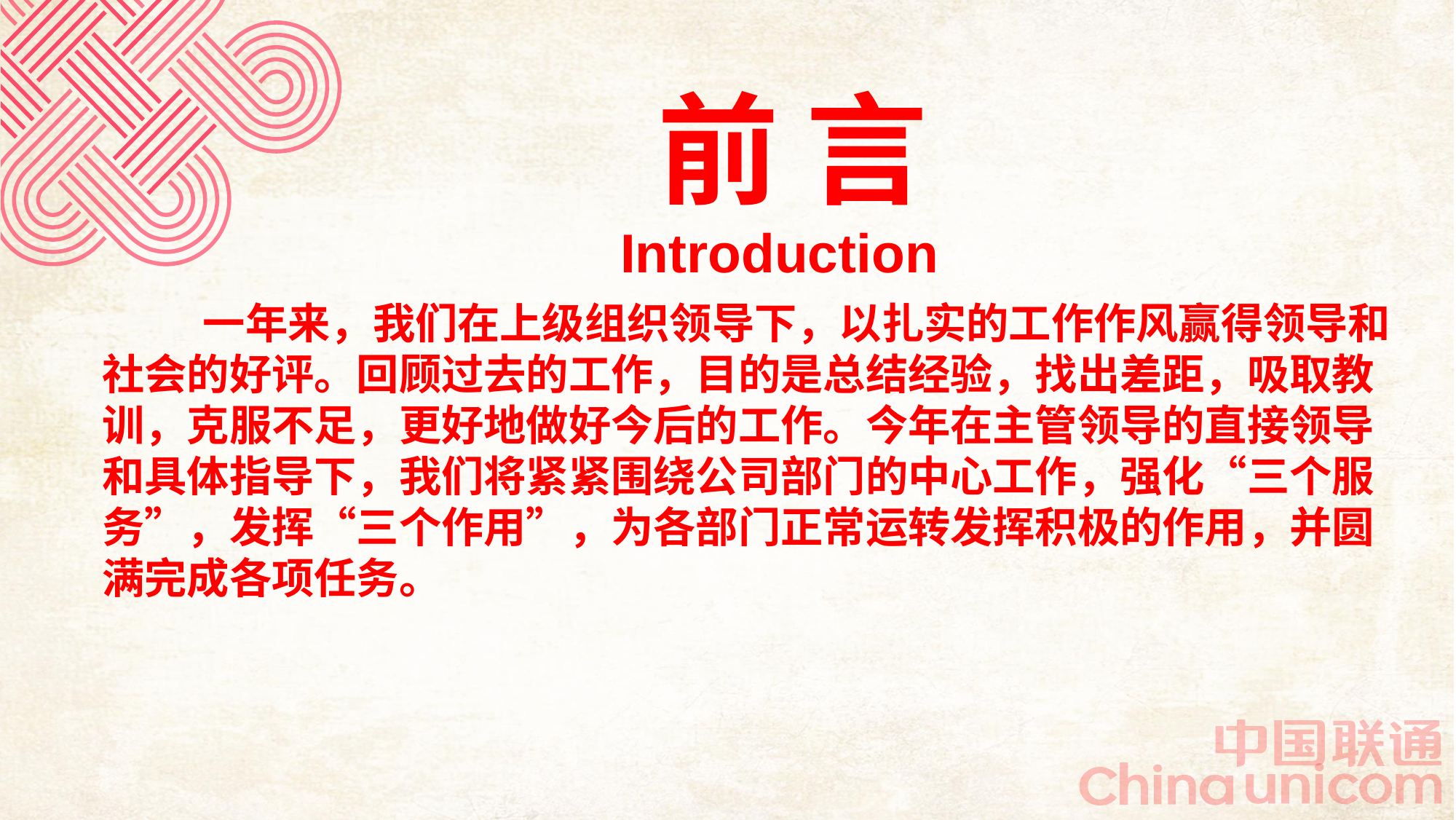

前 言
Introduction
     　一年来，我们在上级组织领导下，以扎实的工作作风赢得领导和社会的好评。回顾过去的工作，目的是总结经验，找出差距，吸取教训，克服不足，更好地做好今后的工作。今年在主管领导的直接领导和具体指导下，我们将紧紧围绕公司部门的中心工作，强化“三个服务”，发挥“三个作用”，为各部门正常运转发挥积极的作用，并圆满完成各项任务。